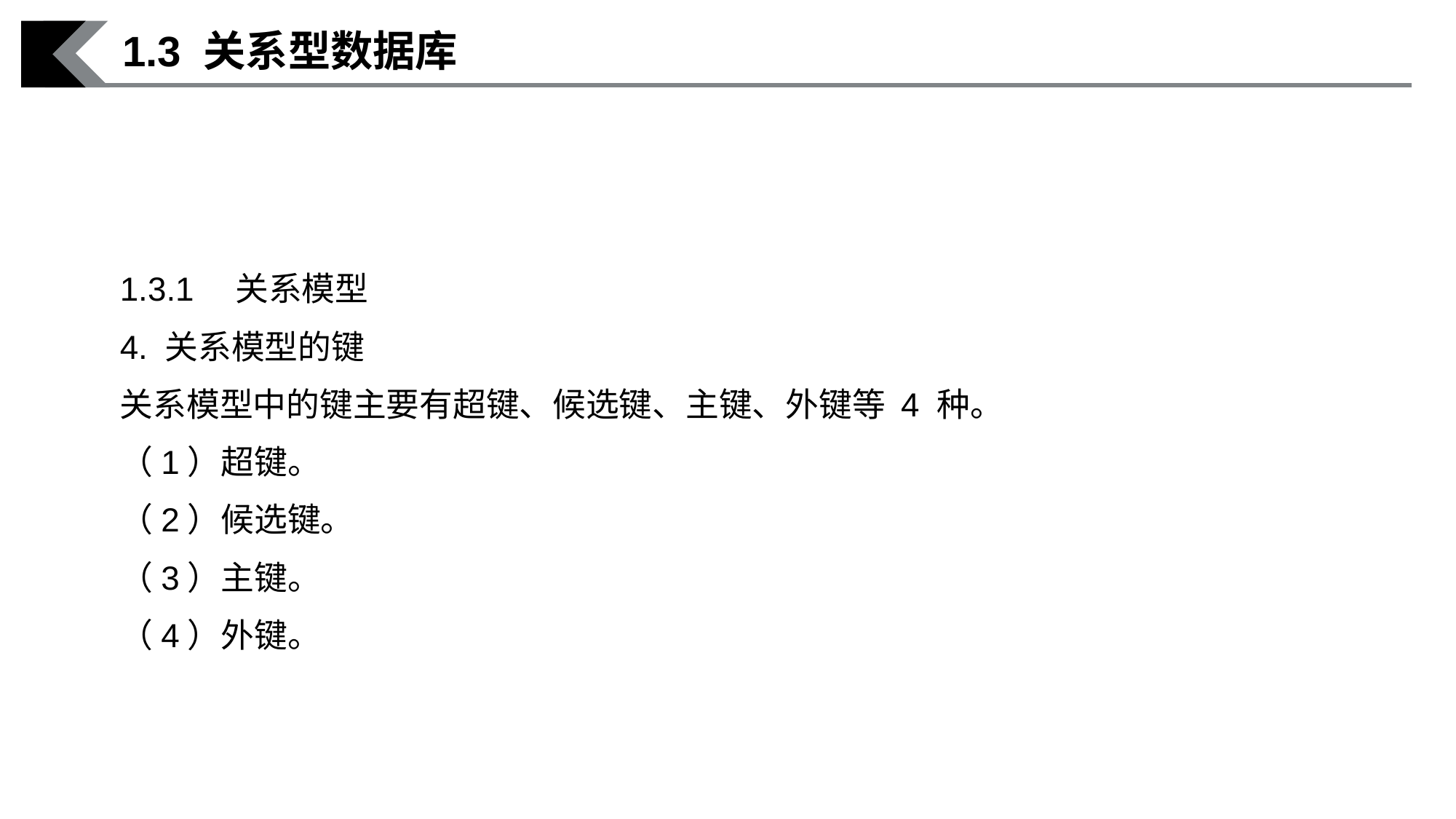

1.3 关系型数据库
1.3.1　关系模型
4. 关系模型的键
关系模型中的键主要有超键、候选键、主键、外键等 4 种。
（1）超键。
（2）候选键。
（3）主键。
（4）外键。